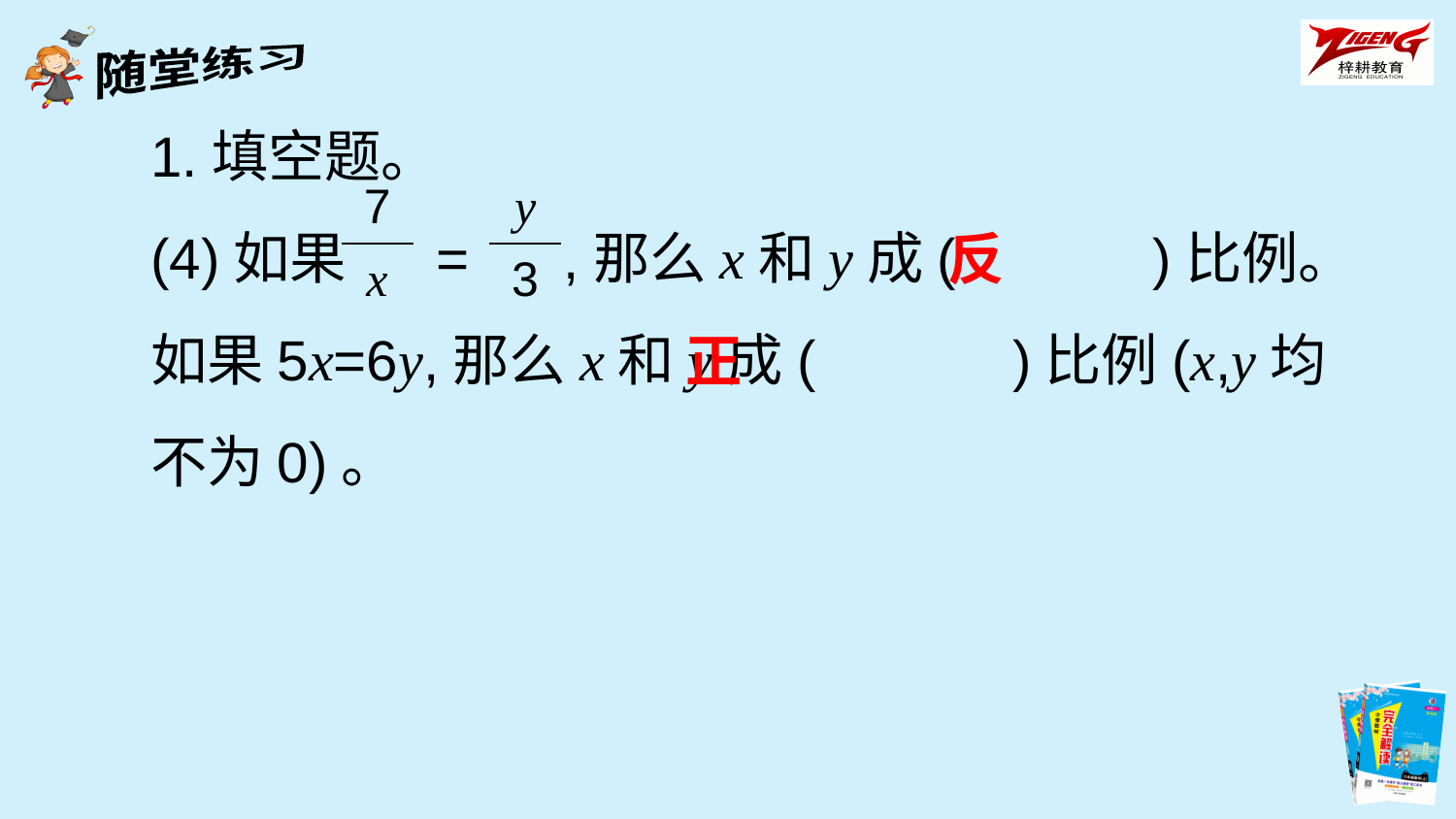

1.填空题。
(4)如果      =      ,那么x和y成(　　　)比例。如果5x=6y,那么x和y成(　　　)比例(x,y均不为0)。
| 7 |
| --- |
| x |
| y |
| --- |
| 3 |
反
正